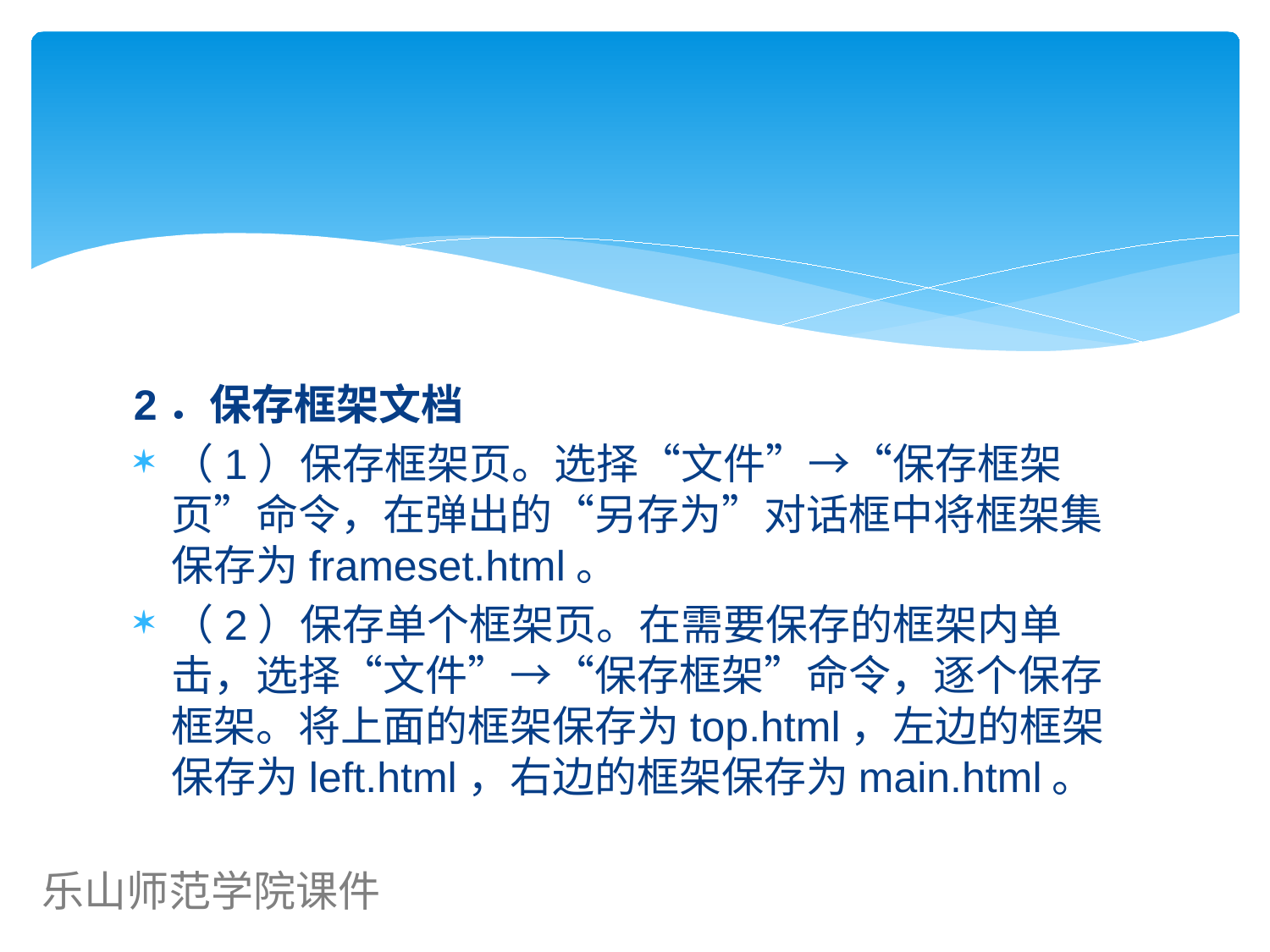

#
2．保存框架文档
（1）保存框架页。选择“文件”→“保存框架页”命令，在弹出的“另存为”对话框中将框架集保存为frameset.html。
（2）保存单个框架页。在需要保存的框架内单击，选择“文件”→“保存框架”命令，逐个保存框架。将上面的框架保存为top.html，左边的框架保存为left.html，右边的框架保存为main.html。